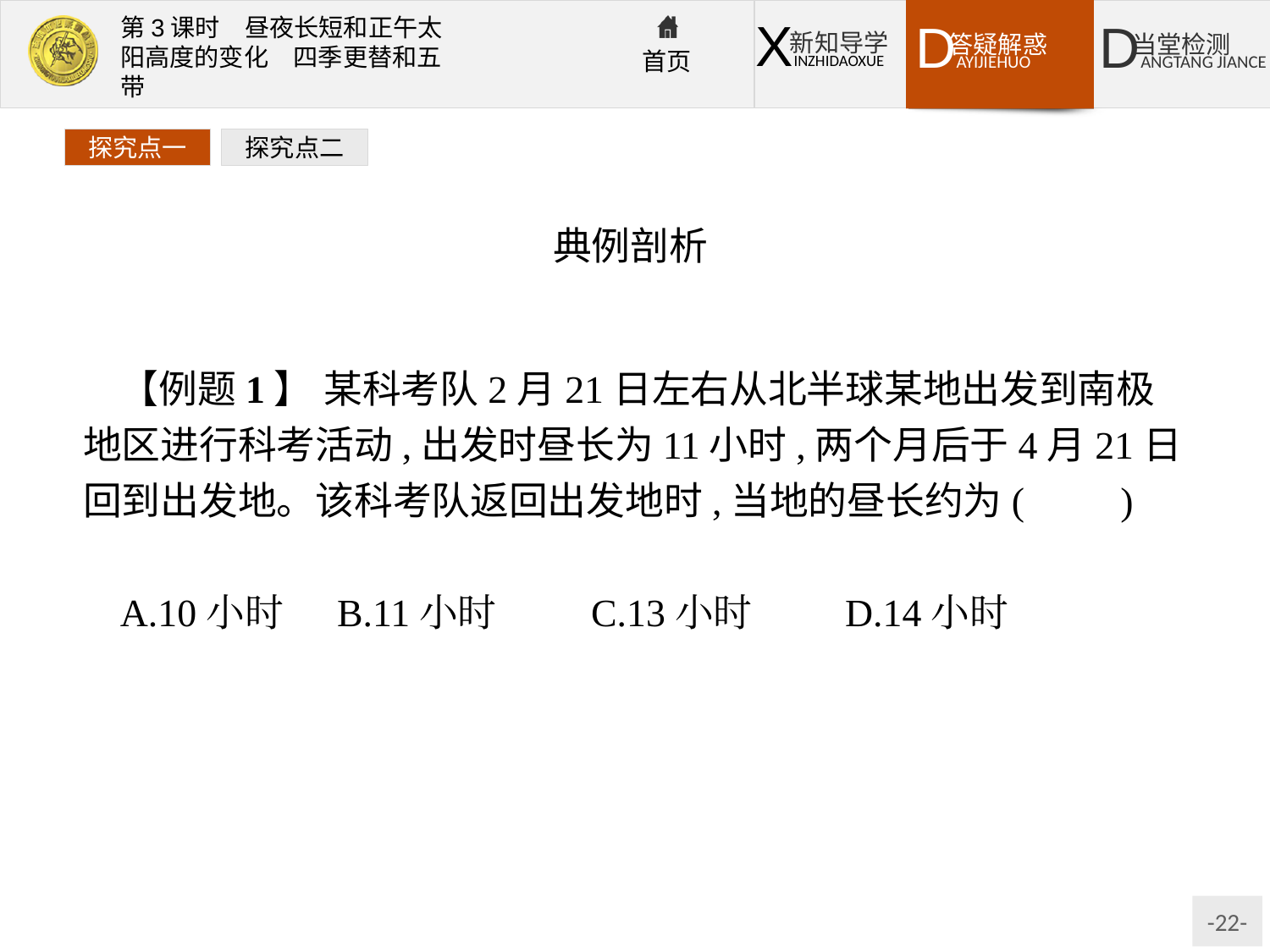

探究点一
探究点二
典例剖析
【例题1】 某科考队2月21日左右从北半球某地出发到南极地区进行科考活动,出发时昼长为11小时,两个月后于4月21日回到出发地。该科考队返回出发地时,当地的昼长约为(　　)

A.10小时	B.11小时	C.13小时	D.14小时